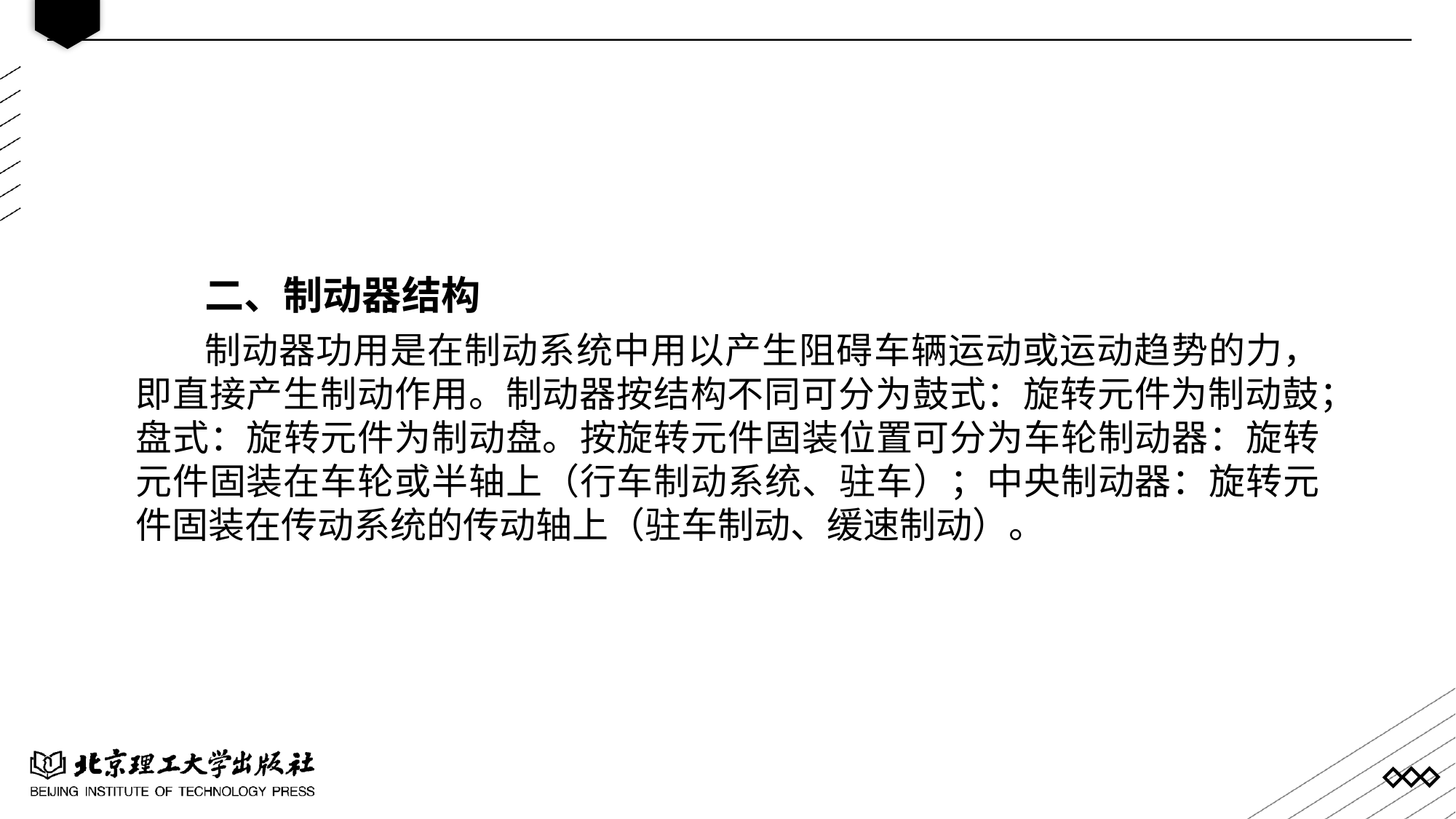

二、制动器结构
制动器功用是在制动系统中用以产生阻碍车辆运动或运动趋势的力，即直接产生制动作用。制动器按结构不同可分为鼓式：旋转元件为制动鼓；盘式：旋转元件为制动盘。按旋转元件固装位置可分为车轮制动器：旋转元件固装在车轮或半轴上（行车制动系统、驻车）；中央制动器：旋转元件固装在传动系统的传动轴上（驻车制动、缓速制动）。